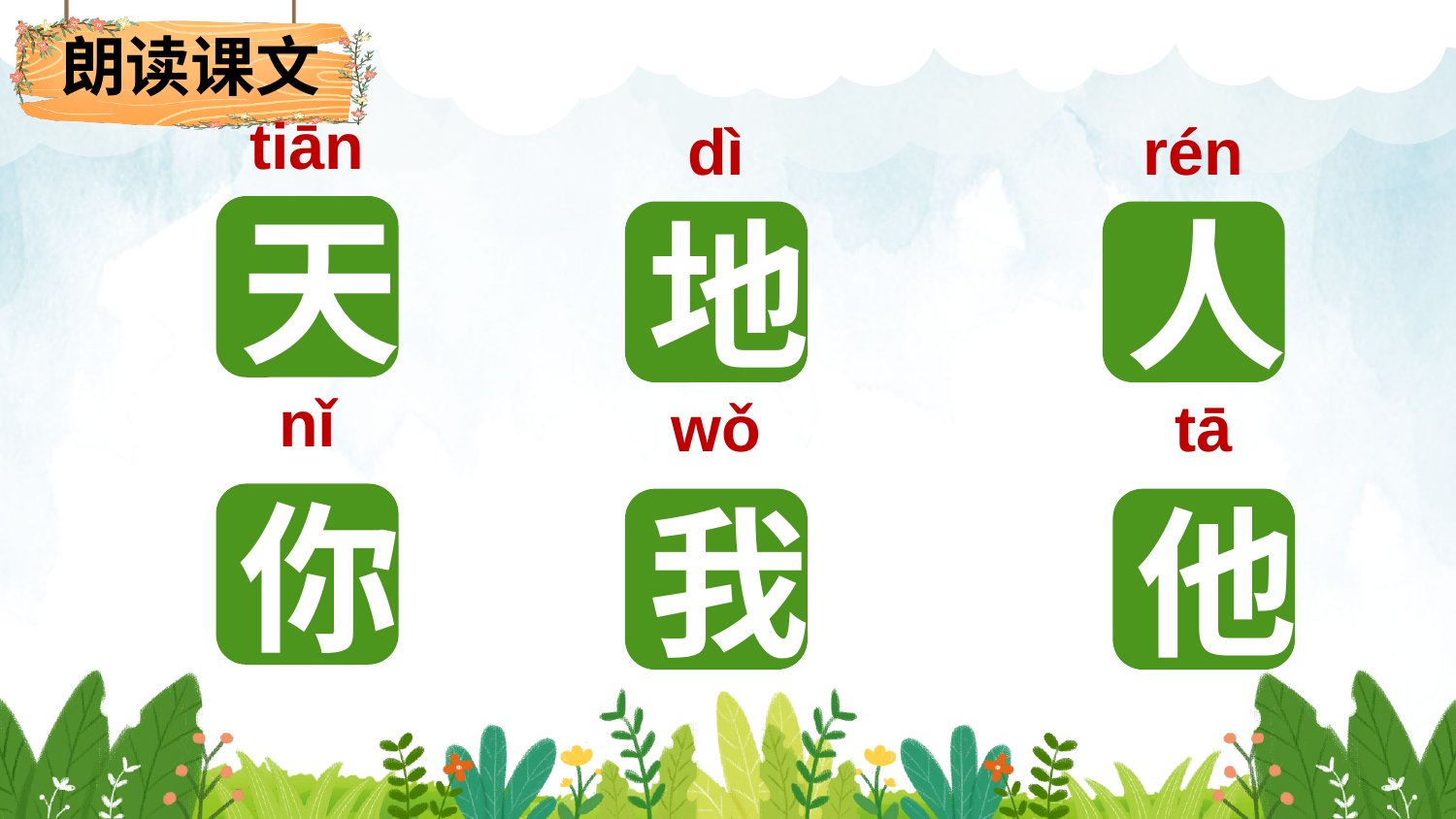

朗读课文
tiān
dì
rén
天
地
人
nǐ
wǒ
tā
你
我
他